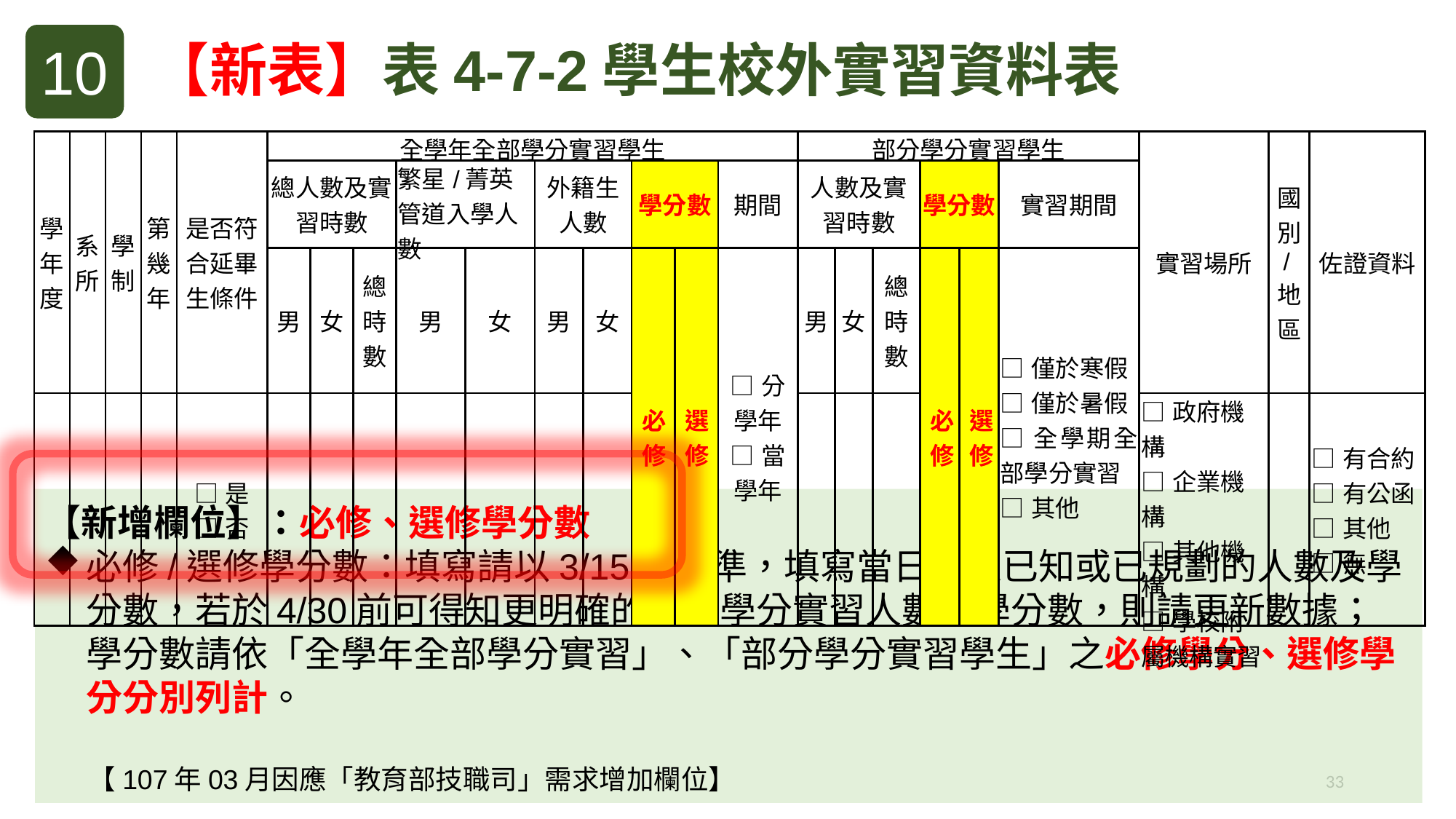

【新表】表4-7-2學生校外實習資料表
10
| 學年度 | 系所 | 學制 | 第幾年 | 是否符合延畢生條件 | 全學年全部學分實習學生 |  |  |  |  |  |  |  |  |  | 部分學分實習學生 |  |  |  |  |  | 實習場所 | 國別/地區 | 佐證資料 |
| --- | --- | --- | --- | --- | --- | --- | --- | --- | --- | --- | --- | --- | --- | --- | --- | --- | --- | --- | --- | --- | --- | --- | --- |
|  |  |  |  |  | 總人數及實習時數 |  |  | 繁星/菁英管道入學人數 |  | 外籍生人數 |  | 學分數 |  | 期間 | 人數及實習時數 |  |  | 學分數 |  | 實習期間 |  |  |  |
|  |  |  |  |  | 男 | 女 | 總時數 | 男 | 女 | 男 | 女 | 必修 | 選修 | □分學年 □當學年 | 男 | 女 | 總時數 | 必修 | 選修 | □僅於寒假 □僅於暑假 □全學期全部學分實習 □其他 |  |  |  |
|  |  |  |  | □是 □否 |  |  |  |  |  |  |  |  |  |  |  |  |  |  |  |  | □政府機構 □企業機構 □其他機構 □學校附屬機構實習 |  | □有合約 □有公函 □其他 □無 |

【新增欄位】：必修、選修學分數
必修/選修學分數：填寫請以3/15為基準，填寫當日確定已知或已規劃的人數及學分數，若於4/30前可得知更明確的部分學分實習人數及學分數，則請更新數據；學分數請依「全學年全部學分實習」、「部分學分實習學生」之必修學分、選修學分分別列計。

      【107年03月因應「教育部技職司」需求增加欄位】

33